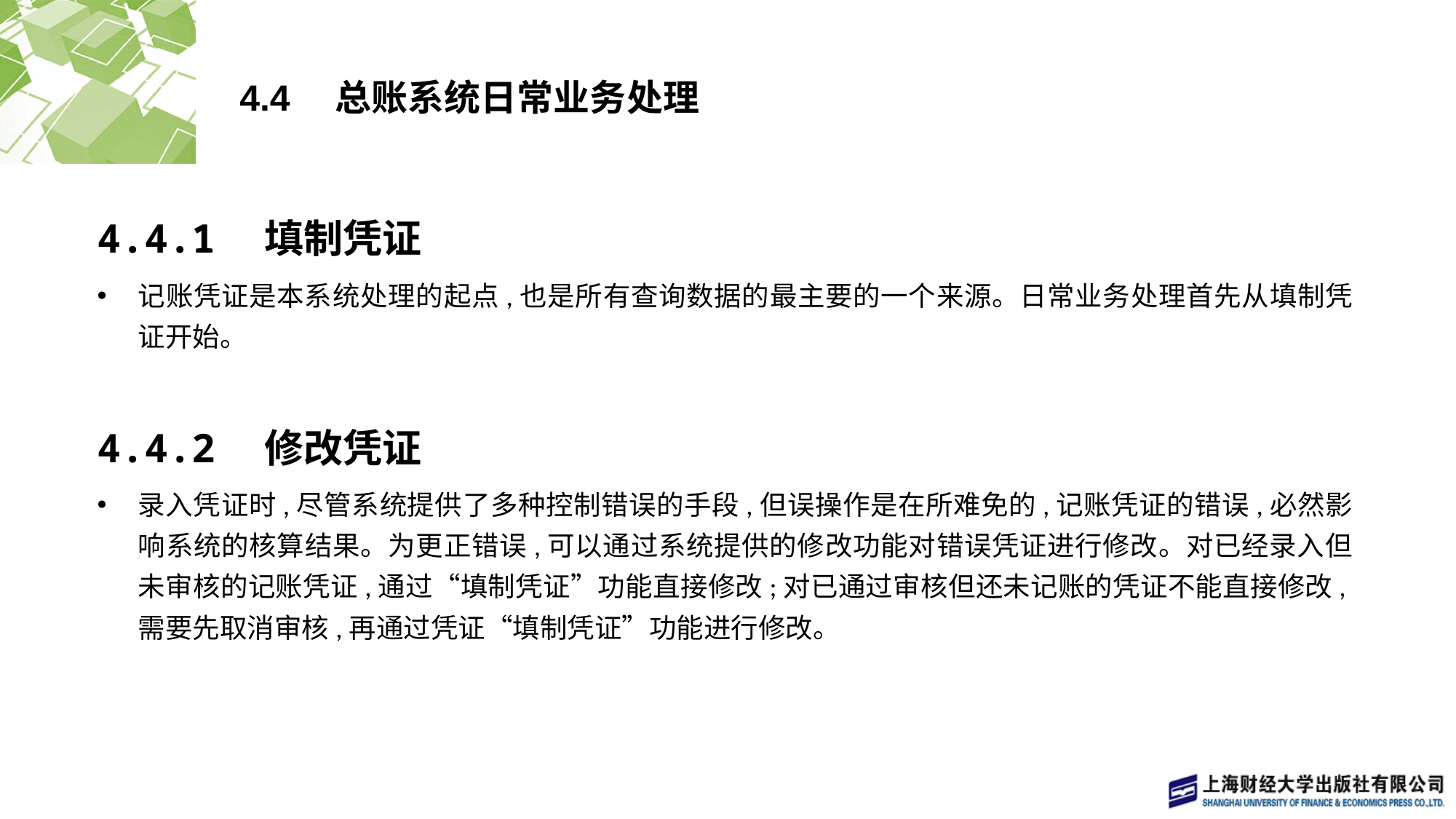

# 4.4　总账系统日常业务处理
4.4.1　填制凭证
记账凭证是本系统处理的起点,也是所有查询数据的最主要的一个来源。日常业务处理首先从填制凭证开始。

4.4.2　修改凭证
录入凭证时,尽管系统提供了多种控制错误的手段,但误操作是在所难免的,记账凭证的错误,必然影响系统的核算结果。为更正错误,可以通过系统提供的修改功能对错误凭证进行修改。对已经录入但未审核的记账凭证,通过“填制凭证”功能直接修改;对已通过审核但还未记账的凭证不能直接修改,需要先取消审核,再通过凭证“填制凭证”功能进行修改。